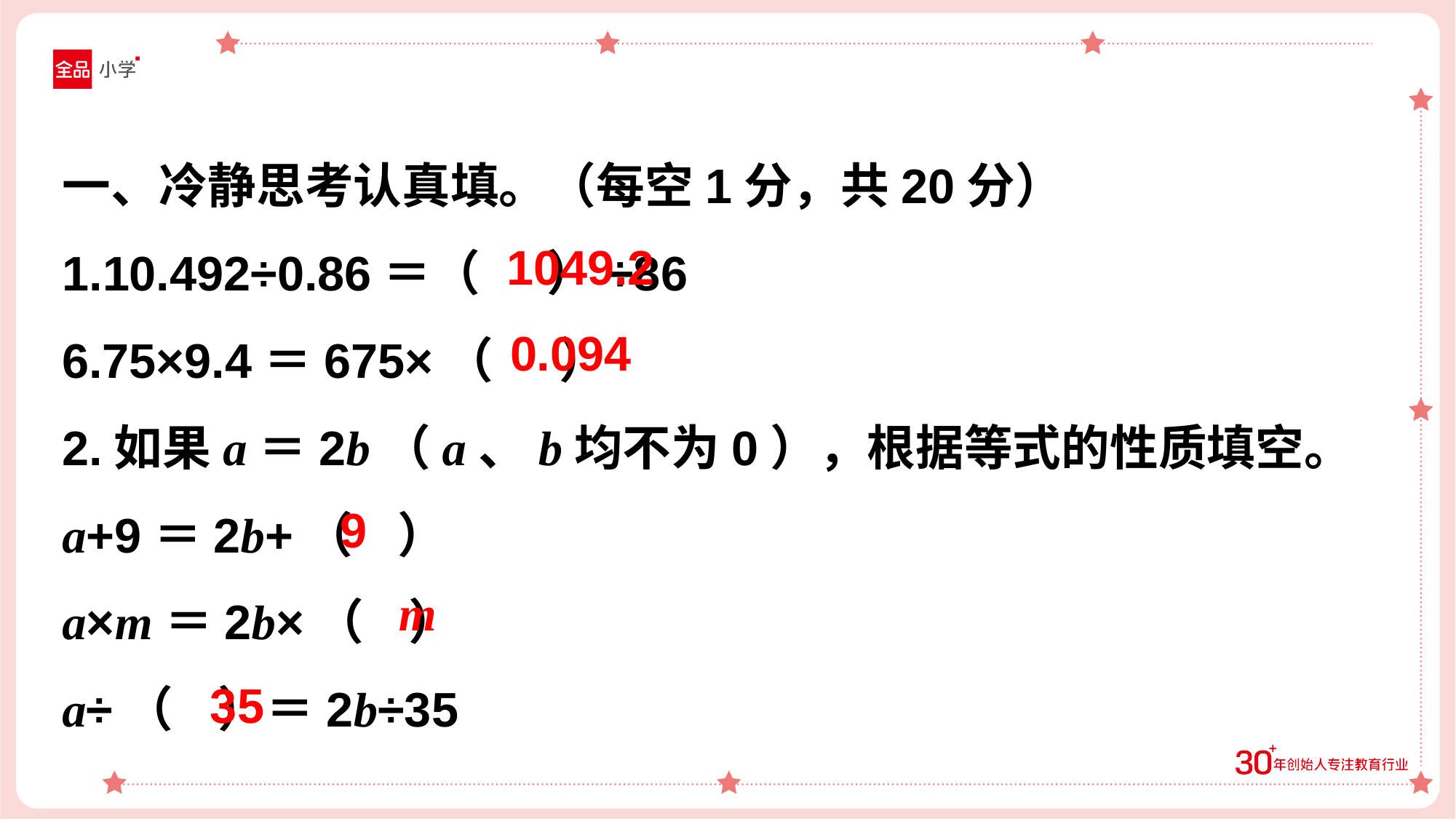

一、冷静思考认真填。（每空1分，共20分）
1.10.492÷0.86＝（      ）÷86
6.75×9.4＝675×（      ）
2.如果a＝2b（a、b均不为0），根据等式的性质填空。
a+9＝2b+（    ）
a×m＝2b×（    ）
a÷（    ）＝2b÷35
1049.2
0.094
9
m
35